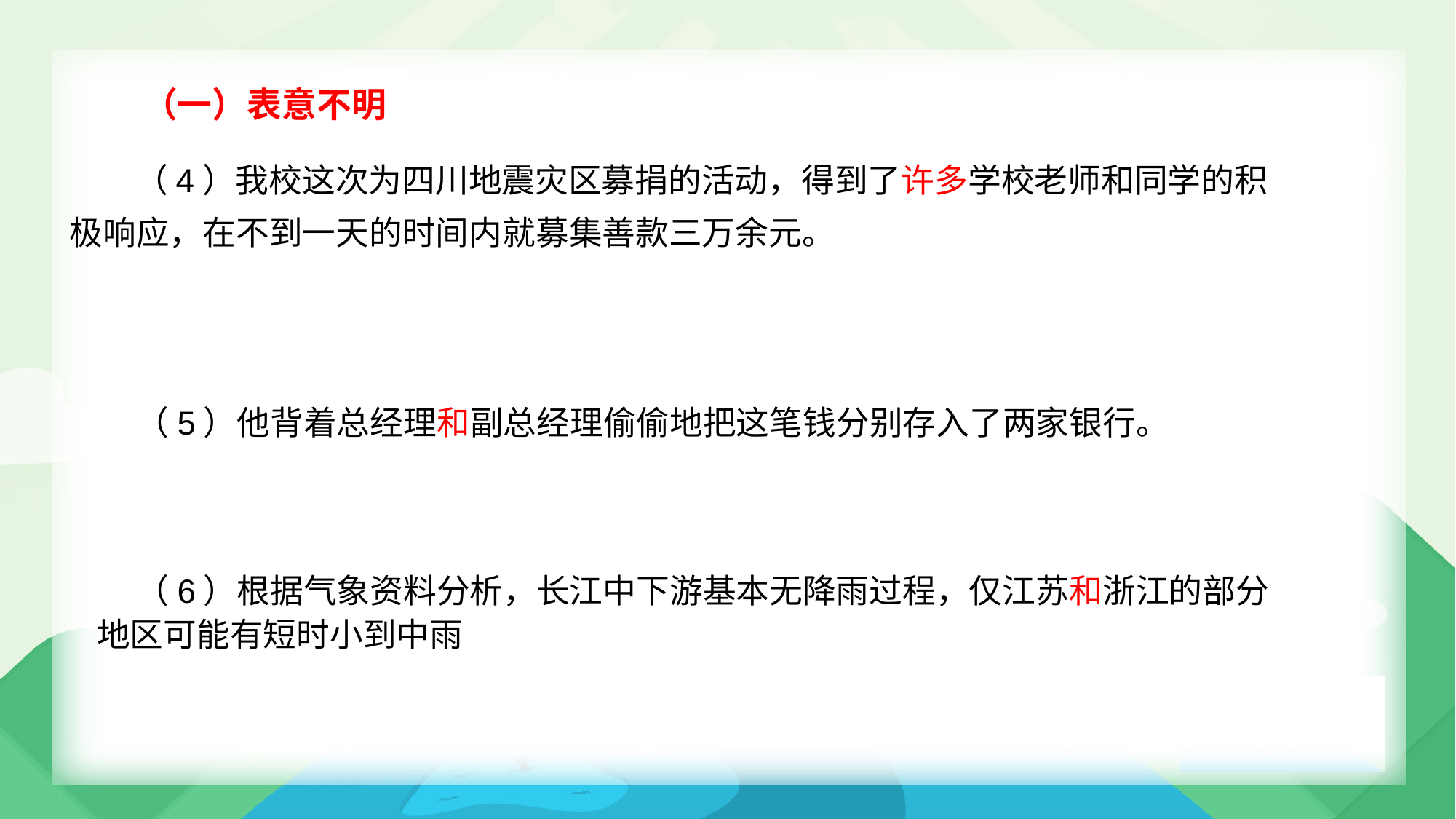

（一）表意不明
（4）我校这次为四川地震灾区募捐的活动，得到了许多学校老师和同学的积
极响应，在不到一天的时间内就募集善款三万余元。
（5）他背着总经理和副总经理偷偷地把这笔钱分别存入了两家银行。

（6）根据气象资料分析，长江中下游基本无降雨过程，仅江苏和浙江的部分
地区可能有短时小到中雨